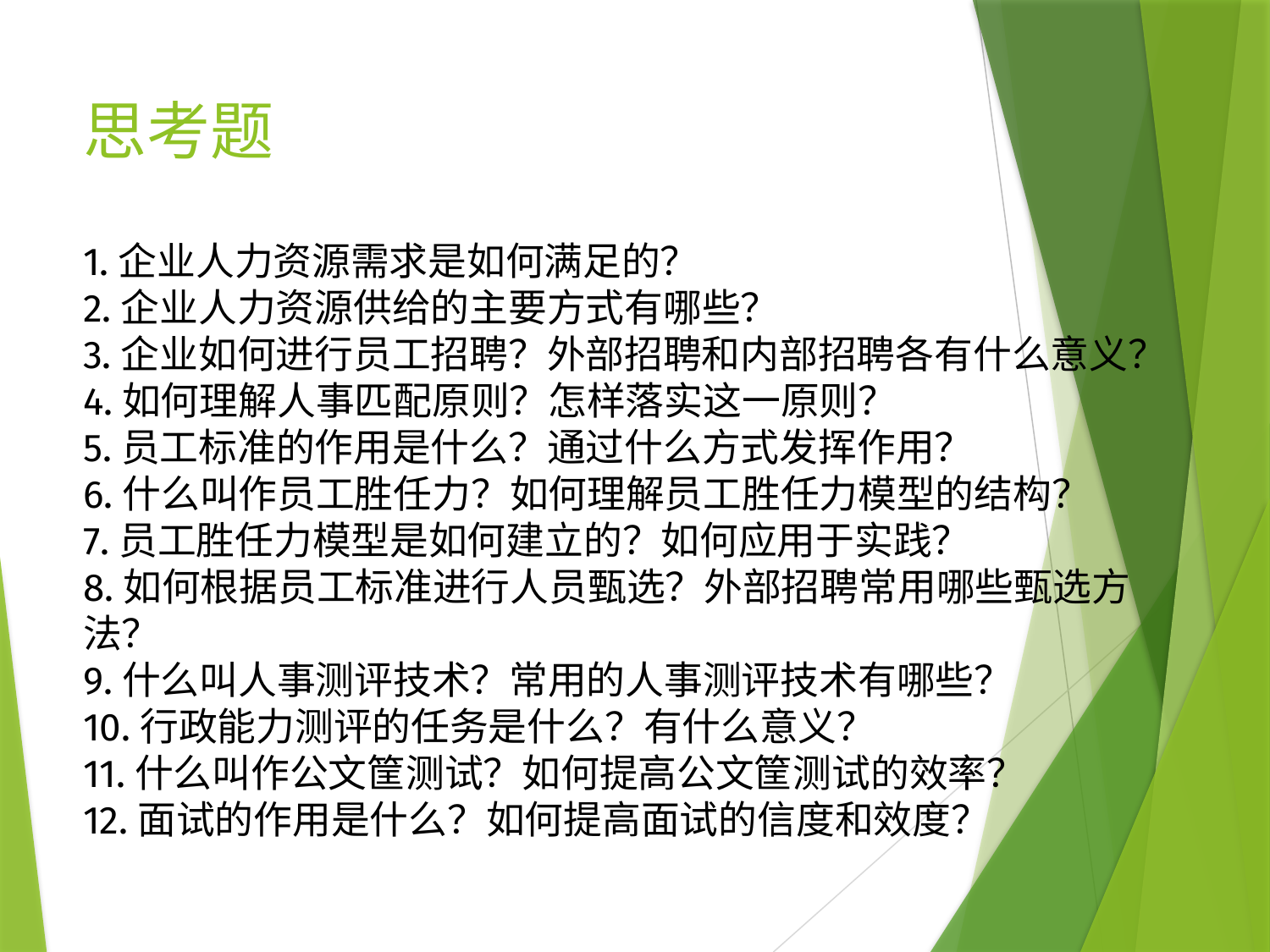

# 思考题
1.企业人力资源需求是如何满足的？
2.企业人力资源供给的主要方式有哪些？
3.企业如何进行员工招聘？外部招聘和内部招聘各有什么意义？
4.如何理解人事匹配原则？怎样落实这一原则？
5.员工标准的作用是什么？通过什么方式发挥作用？
6.什么叫作员工胜任力？如何理解员工胜任力模型的结构？
7.员工胜任力模型是如何建立的？如何应用于实践？
8.如何根据员工标准进行人员甄选？外部招聘常用哪些甄选方法？
9.什么叫人事测评技术？常用的人事测评技术有哪些？
10.行政能力测评的任务是什么？有什么意义？
11.什么叫作公文筐测试？如何提高公文筐测试的效率？
12.面试的作用是什么？如何提高面试的信度和效度？